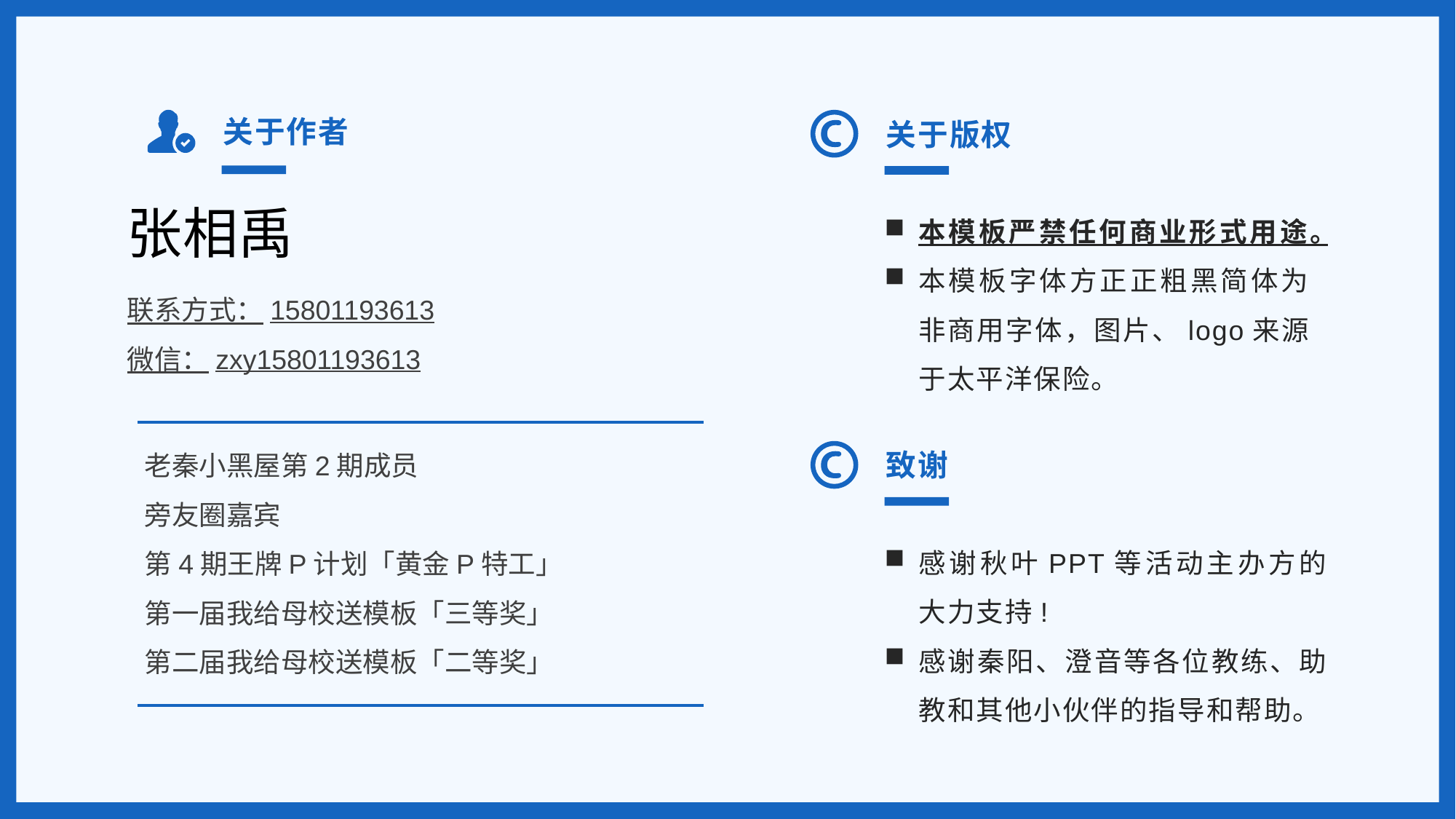

关于作者

关于版权

本模板严禁任何商业形式用途。
本模板字体方正正粗黑简体为非商用字体，图片、logo来源于太平洋保险。
张相禹
联系方式：15801193613
微信：zxy15801193613
老秦小黑屋第2期成员
旁友圈嘉宾
第4期王牌P计划「黄金P特工」
第一届我给母校送模板「三等奖」
第二届我给母校送模板「二等奖」

致谢

感谢秋叶PPT等活动主办方的大力支持!
感谢秦阳、澄音等各位教练、助教和其他小伙伴的指导和帮助。